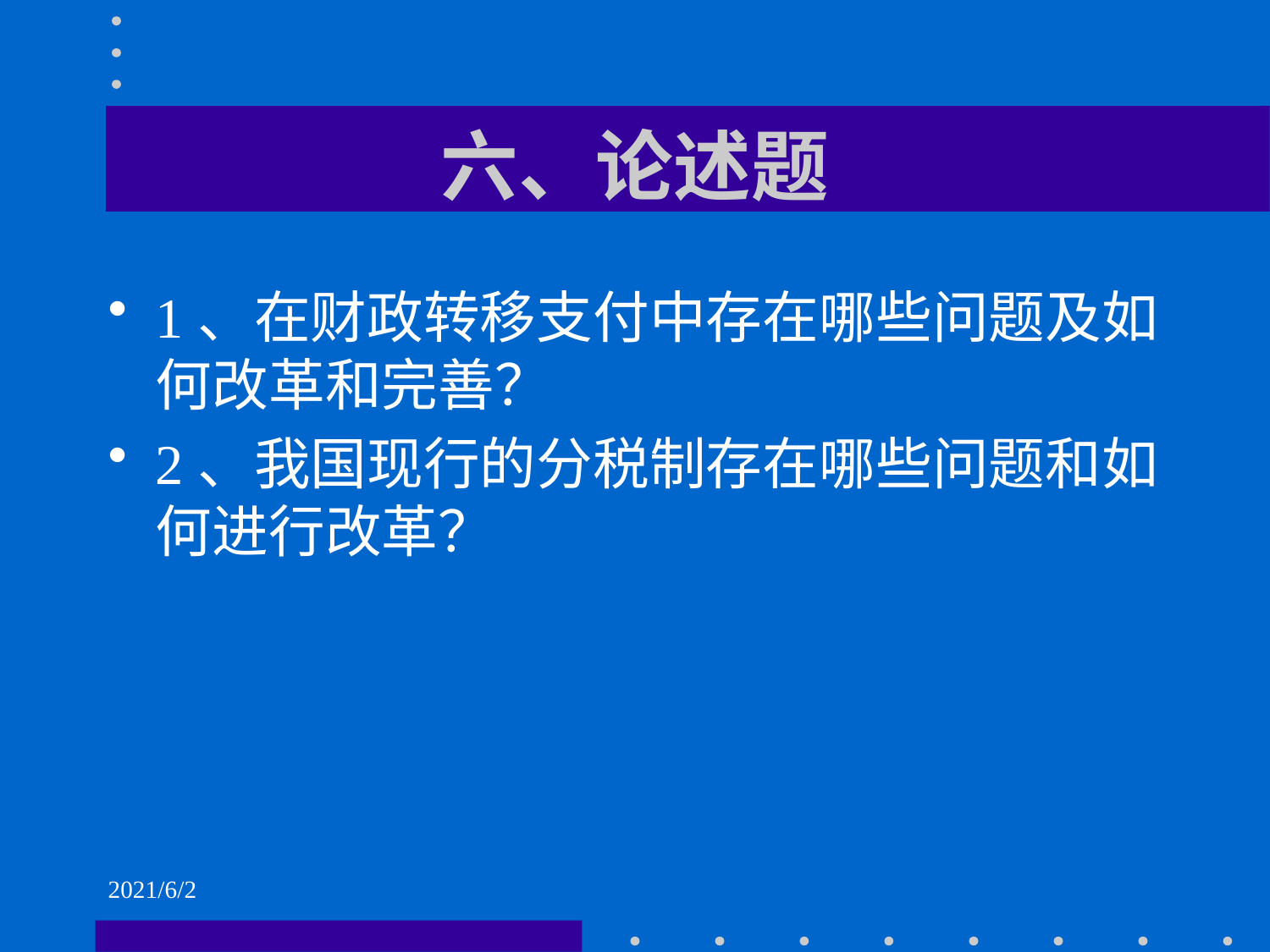

# 六、论述题
1、在财政转移支付中存在哪些问题及如何改革和完善？
2、我国现行的分税制存在哪些问题和如何进行改革？
2021/6/2